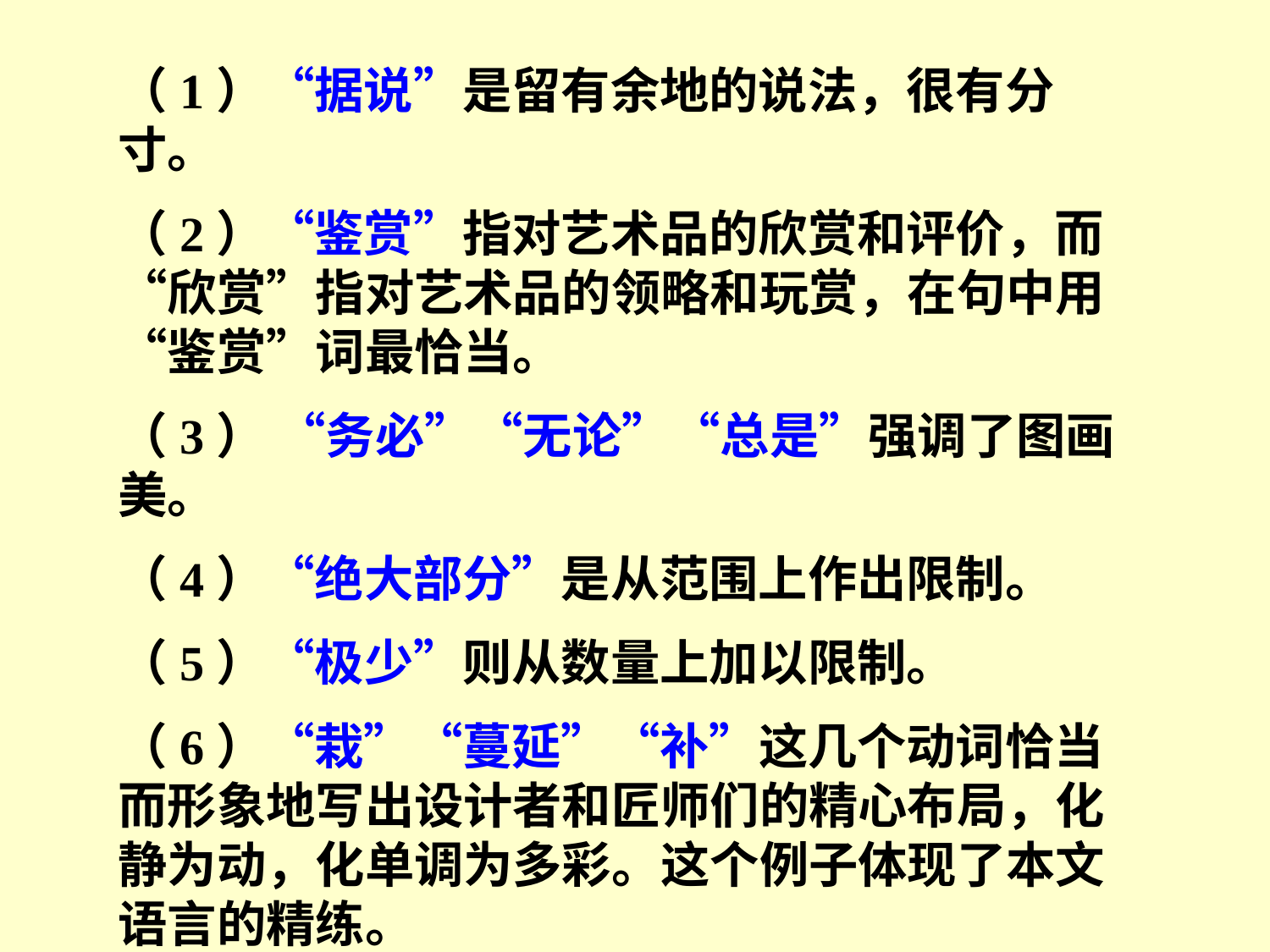

（1）“据说”是留有余地的说法，很有分寸。
（2）“鉴赏”指对艺术品的欣赏和评价，而“欣赏”指对艺术品的领略和玩赏，在句中用“鉴赏”词最恰当。
（3） “务必”“无论”“总是”强调了图画美。
（4）“绝大部分”是从范围上作出限制。
（5）“极少”则从数量上加以限制。
（6）“栽”“蔓延”“补”这几个动词恰当而形象地写出设计者和匠师们的精心布局，化静为动，化单调为多彩。这个例子体现了本文语言的精练。